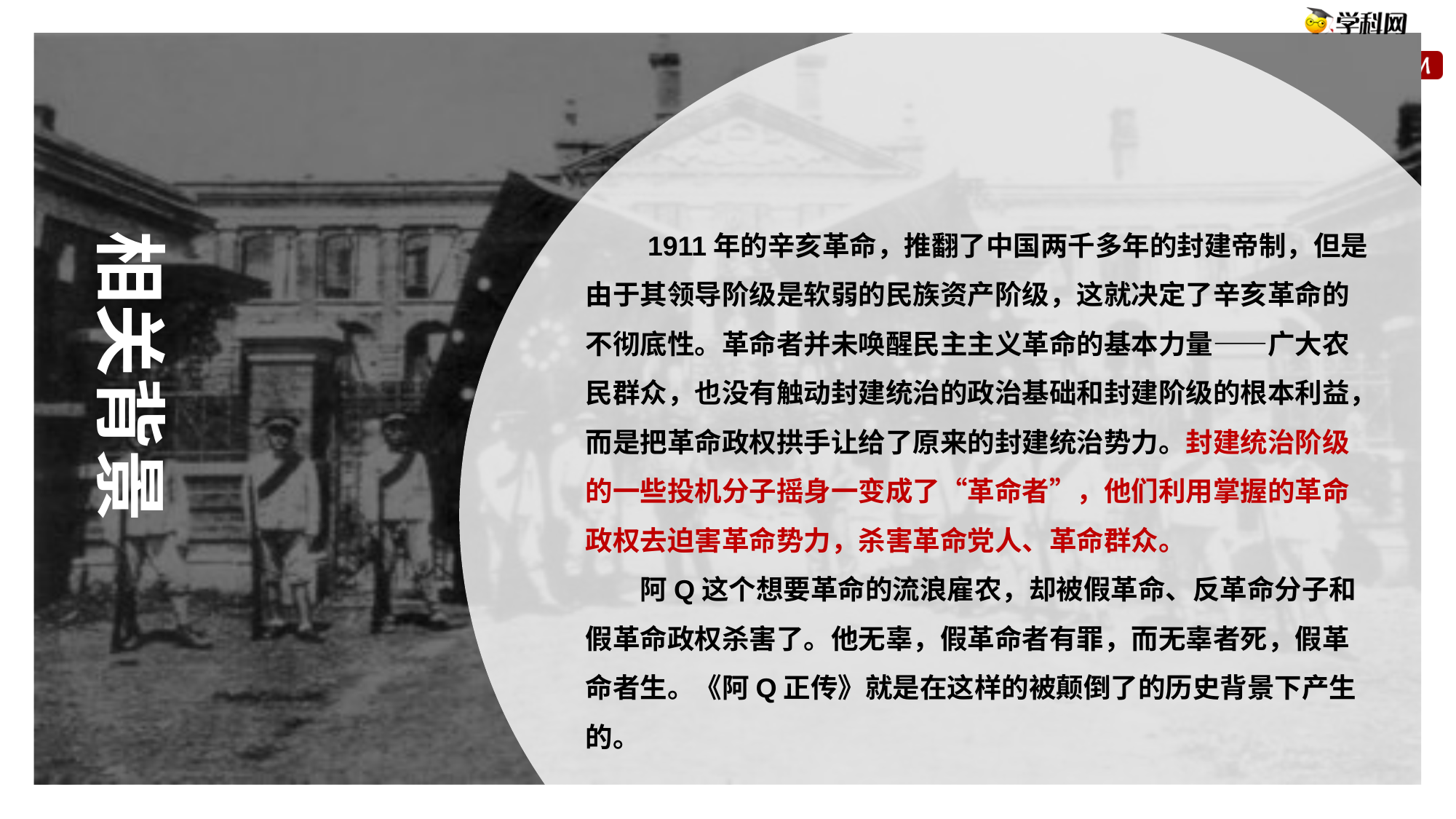

相关背景

 1911年的辛亥革命，推翻了中国两千多年的封建帝制，但是由于其领导阶级是软弱的民族资产阶级，这就决定了辛亥革命的不彻底性。革命者并未唤醒民主主义革命的基本力量——广大农民群众，也没有触动封建统治的政治基础和封建阶级的根本利益，而是把革命政权拱手让给了原来的封建统治势力。封建统治阶级的一些投机分子摇身一变成了“革命者”，他们利用掌握的革命政权去迫害革命势力，杀害革命党人、革命群众。
阿Q这个想要革命的流浪雇农，却被假革命、反革命分子和假革命政权杀害了。他无辜，假革命者有罪，而无辜者死，假革命者生。《阿Q正传》就是在这样的被颠倒了的历史背景下产生的。